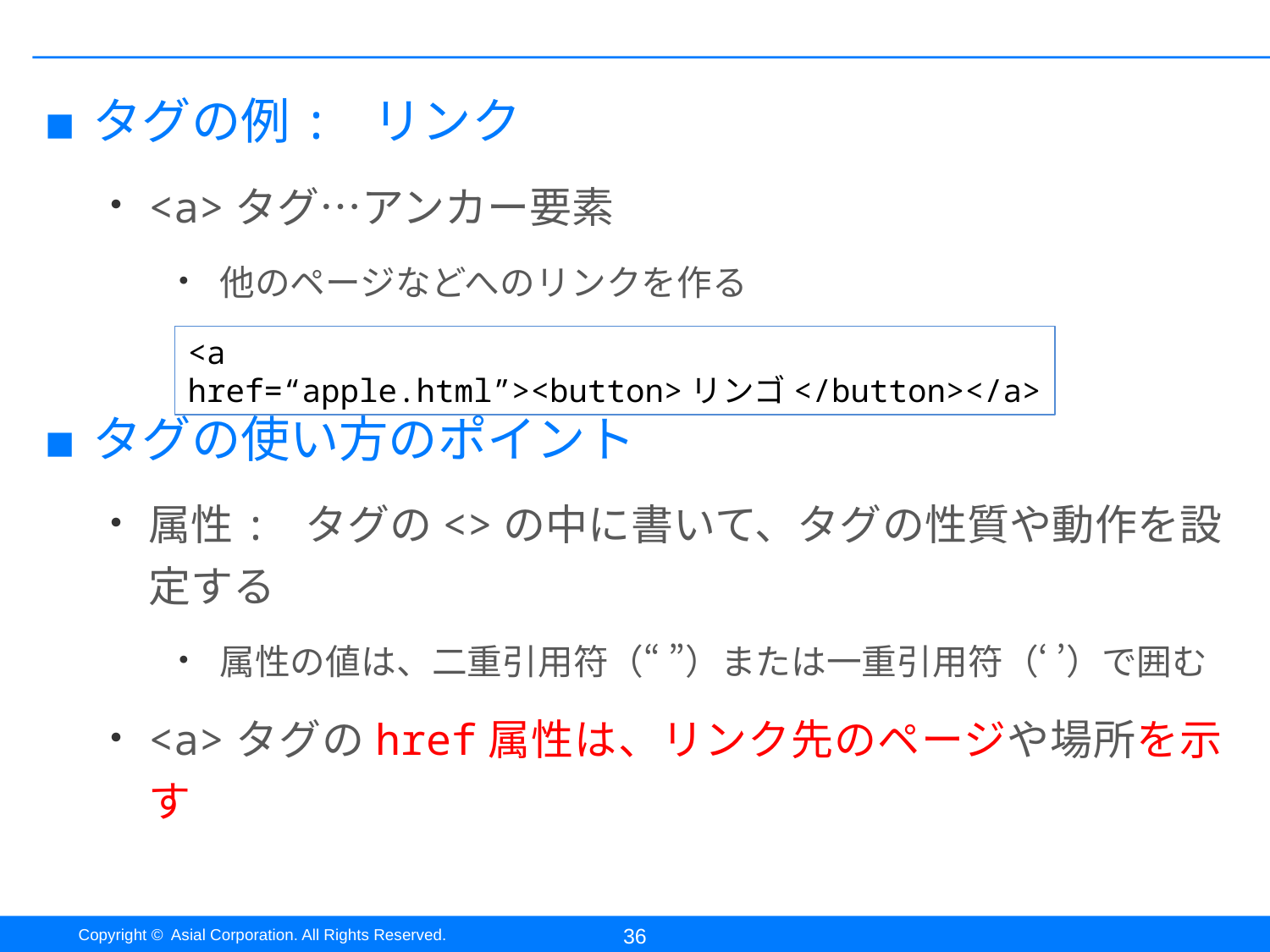

#

タグの例: リンク
<a>タグ…アンカー要素
他のページなどへのリンクを作る

タグの使い方のポイント
属性: タグの<>の中に書いて、タグの性質や動作を設定する
属性の値は、二重引用符（“ ”）または一重引用符（‘ ’）で囲む
<a>タグのhref属性は、リンク先のページや場所を示す

<a href=“apple.html”><button>リンゴ</button></a>
36